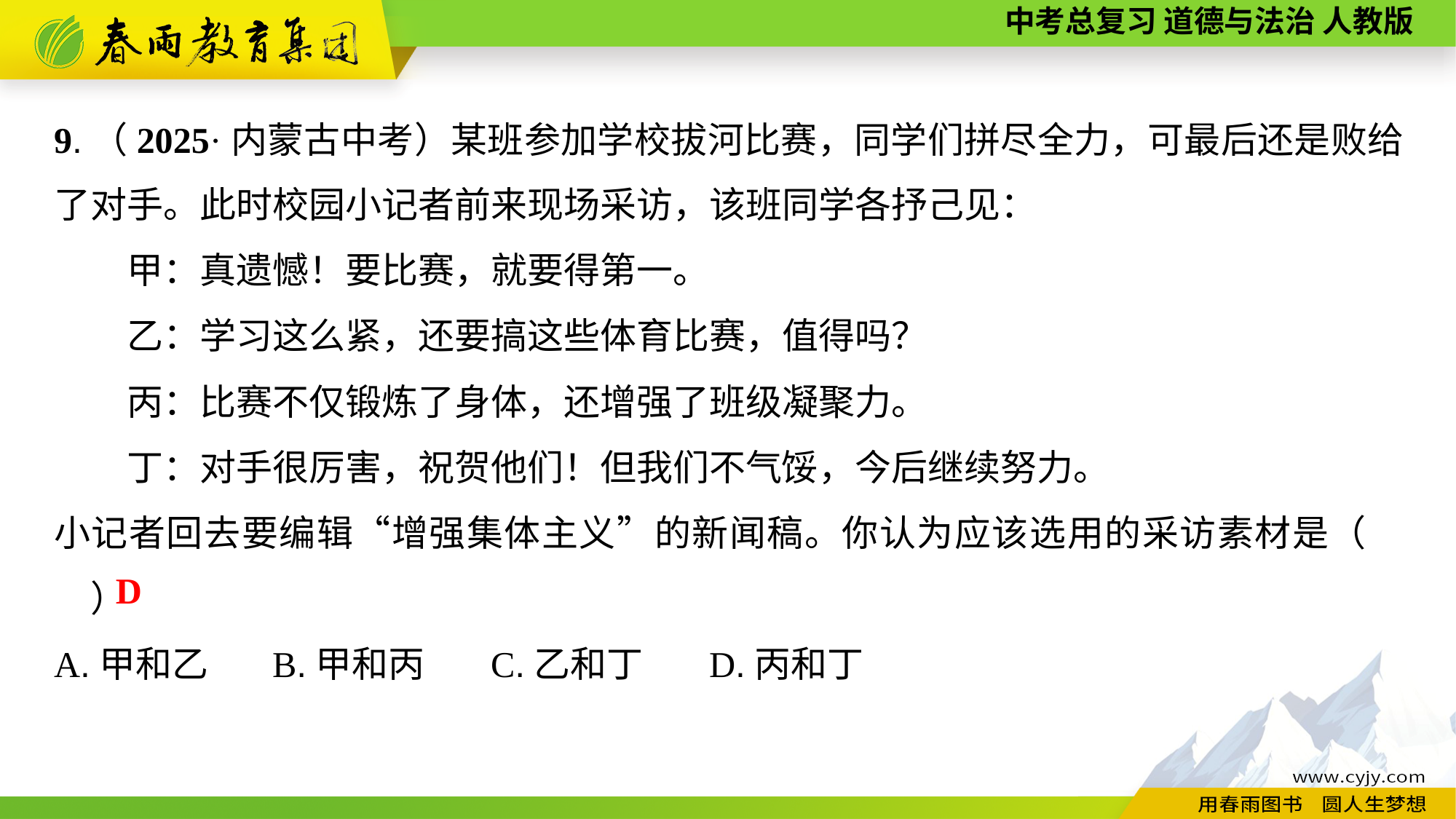

9.（2025·内蒙古中考）某班参加学校拔河比赛，同学们拼尽全力，可最后还是败给了对手。此时校园小记者前来现场采访，该班同学各抒己见：
甲：真遗憾！要比赛，就要得第一。
乙：学习这么紧，还要搞这些体育比赛，值得吗？
丙：比赛不仅锻炼了身体，还增强了班级凝聚力。
丁：对手很厉害，祝贺他们！但我们不气馁，今后继续努力。
小记者回去要编辑“增强集体主义”的新闻稿。你认为应该选用的采访素材是（　　）
A.甲和乙	B.甲和丙	C.乙和丁	D.丙和丁
D